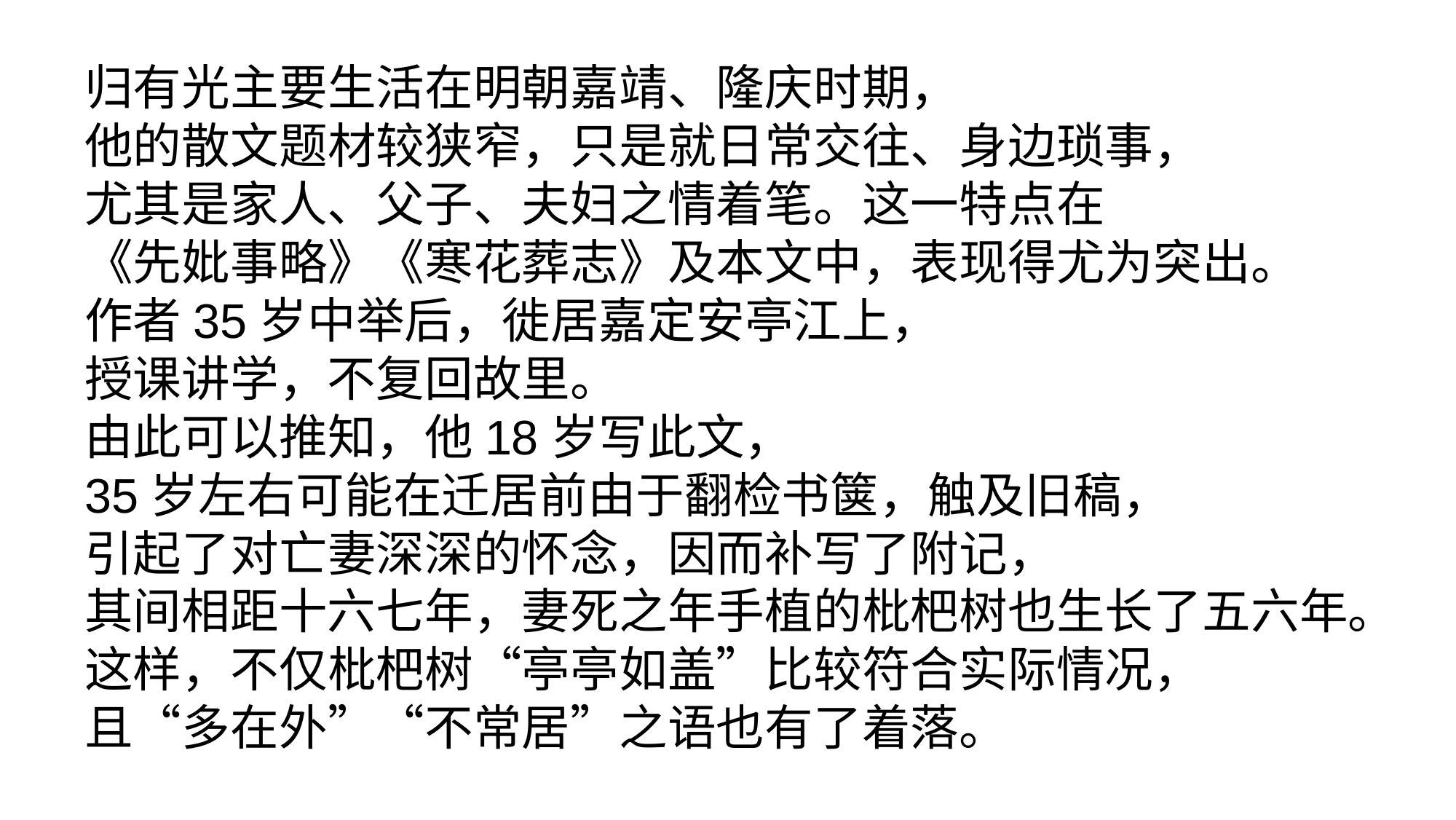

归有光主要生活在明朝嘉靖、隆庆时期，
他的散文题材较狭窄，只是就日常交往、身边琐事，
尤其是家人、父子、夫妇之情着笔。这一特点在
《先妣事略》《寒花葬志》及本文中，表现得尤为突出。
作者35岁中举后，徙居嘉定安亭江上，
授课讲学，不复回故里。
由此可以推知，他18岁写此文，
35岁左右可能在迁居前由于翻检书箧，触及旧稿，
引起了对亡妻深深的怀念，因而补写了附记，
其间相距十六七年，妻死之年手植的枇杷树也生长了五六年。
这样，不仅枇杷树“亭亭如盖”比较符合实际情况，
且“多在外”“不常居”之语也有了着落。